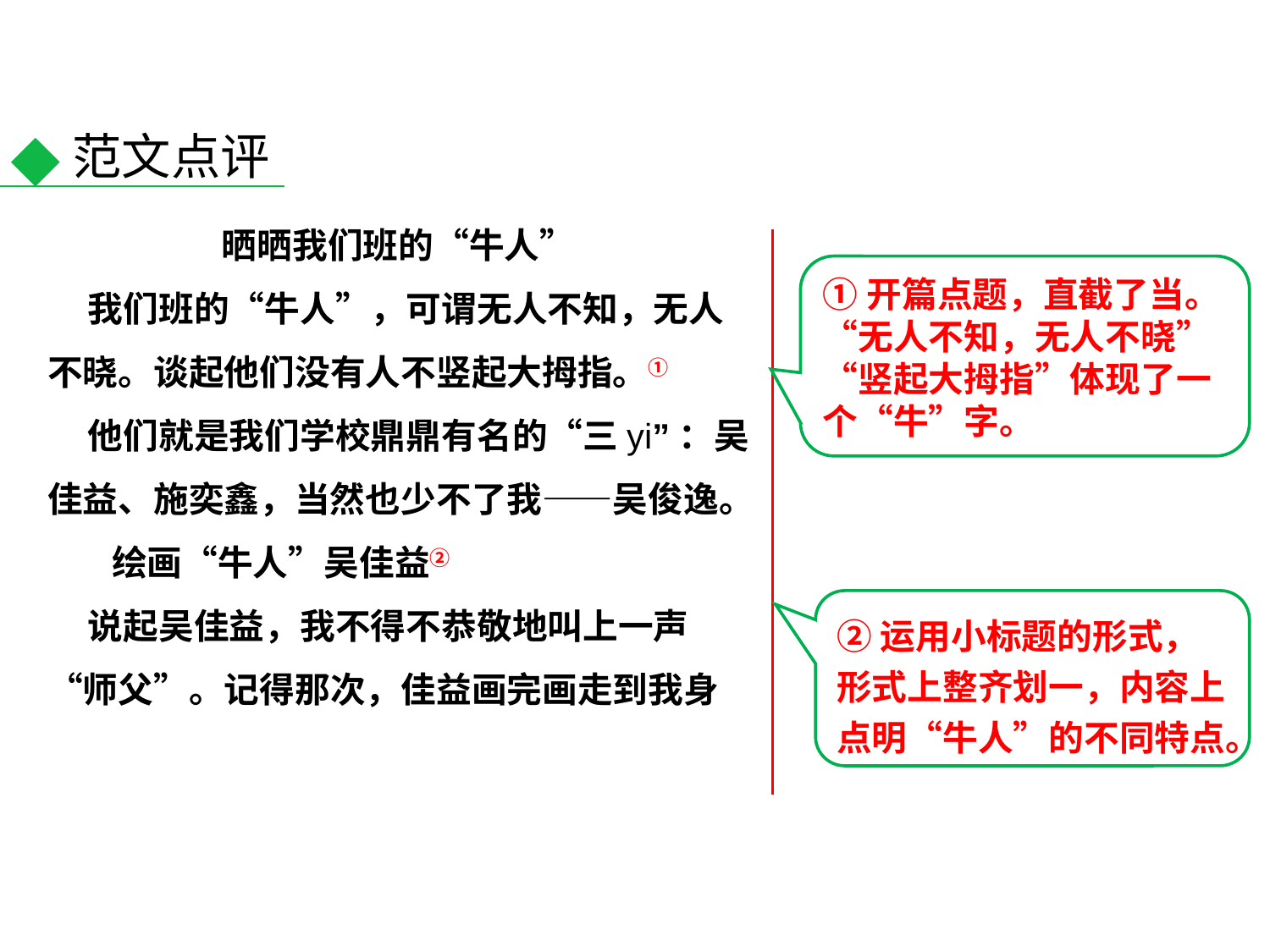

范文点评

晒晒我们班的“牛人”
    我们班的“牛人”，可谓无人不知，无人不晓。谈起他们没有人不竖起大拇指。①
    他们就是我们学校鼎鼎有名的“三yi”：吴佳益、施奕鑫，当然也少不了我——吴俊逸。
            绘画“牛人”吴佳益②
    说起吴佳益，我不得不恭敬地叫上一声“师父”。记得那次，佳益画完画走到我身
①开篇点题，直截了当。“无人不知，无人不晓”“竖起大拇指”体现了一个“牛”字。

②运用小标题的形式，形式上整齐划一，内容上点明“牛人”的不同特点。